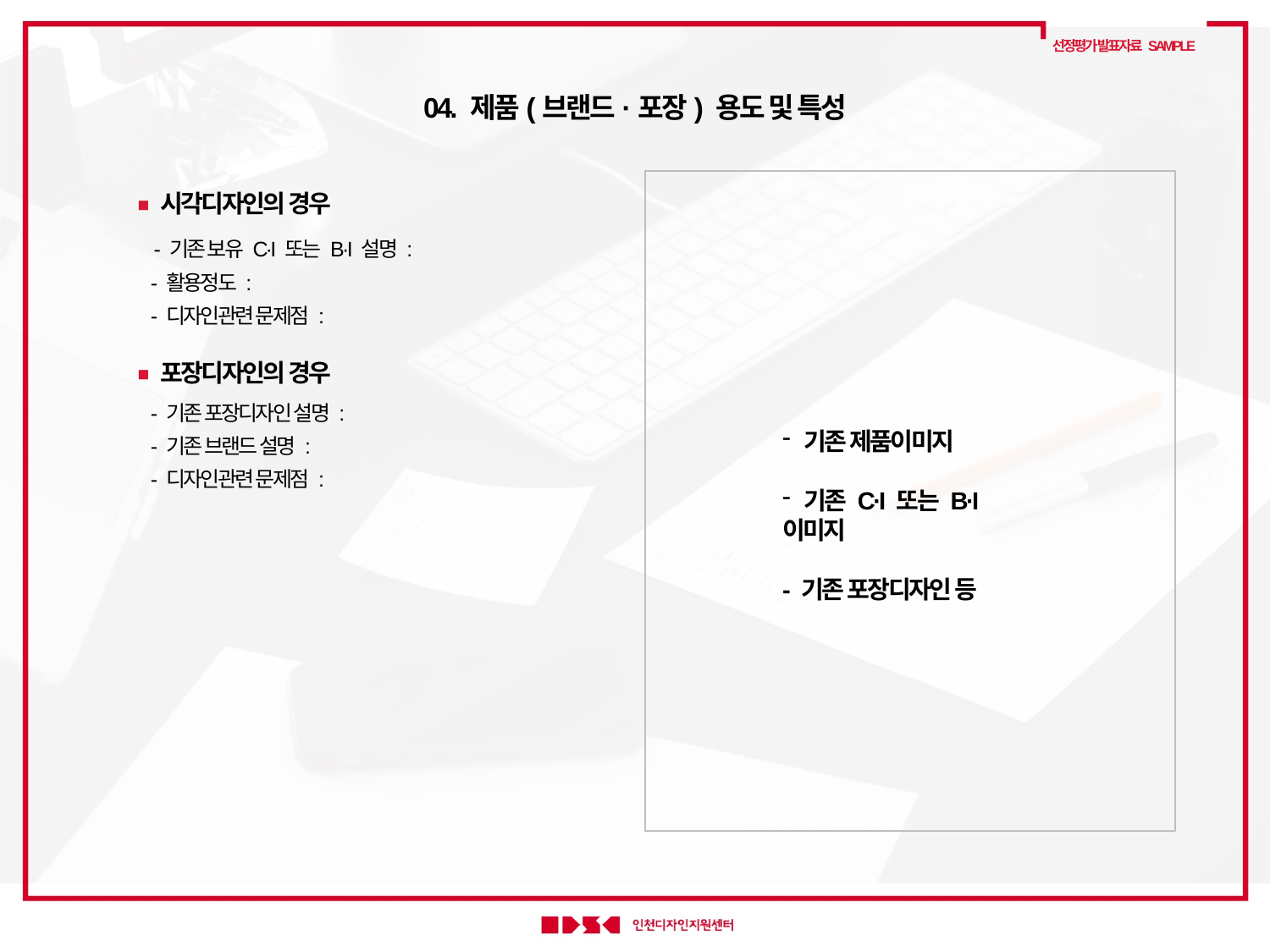

선정평가 발표자료 SAMPLE
04. 제품(브랜드·포장) 용도 및 특성

◾ 시각디자인의 경우
   - 기존 보유 C·I 또는 B·I 설명 :
   - 활용정도 :
   - 디자인관련 문제점 :

◾ 포장디자인의 경우
   - 기존 포장디자인 설명 :
   - 기존 브랜드 설명 :
   - 디자인관련 문제점 :
 기존 제품이미지

 기존 C·I 또는 B·I 이미지

- 기존 포장디자인 등